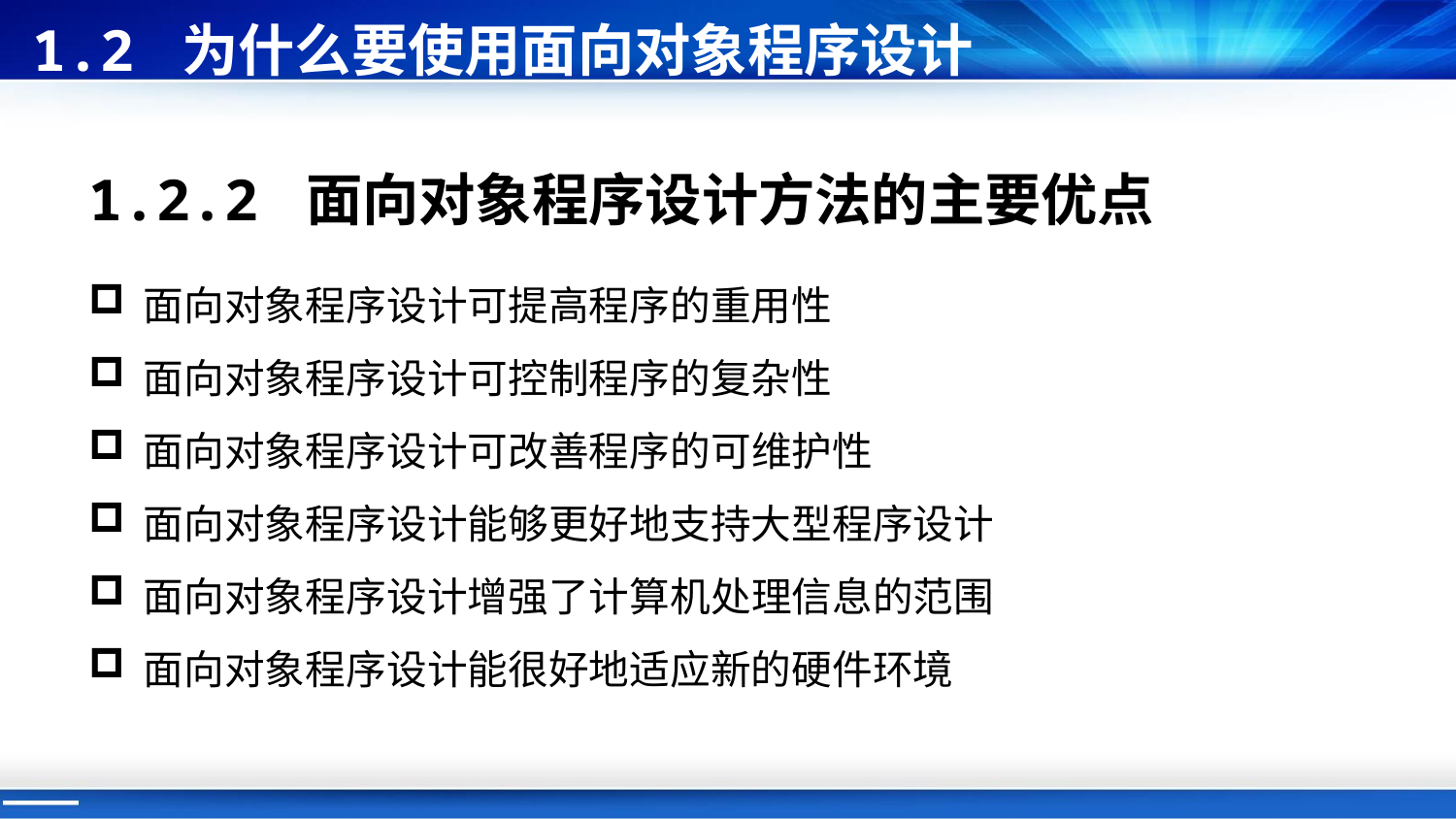

1.2 为什么要使用面向对象程序设计
1.2.2 面向对象程序设计方法的主要优点
面向对象程序设计可提高程序的重用性
面向对象程序设计可控制程序的复杂性
面向对象程序设计可改善程序的可维护性
面向对象程序设计能够更好地支持大型程序设计
面向对象程序设计增强了计算机处理信息的范围
面向对象程序设计能很好地适应新的硬件环境